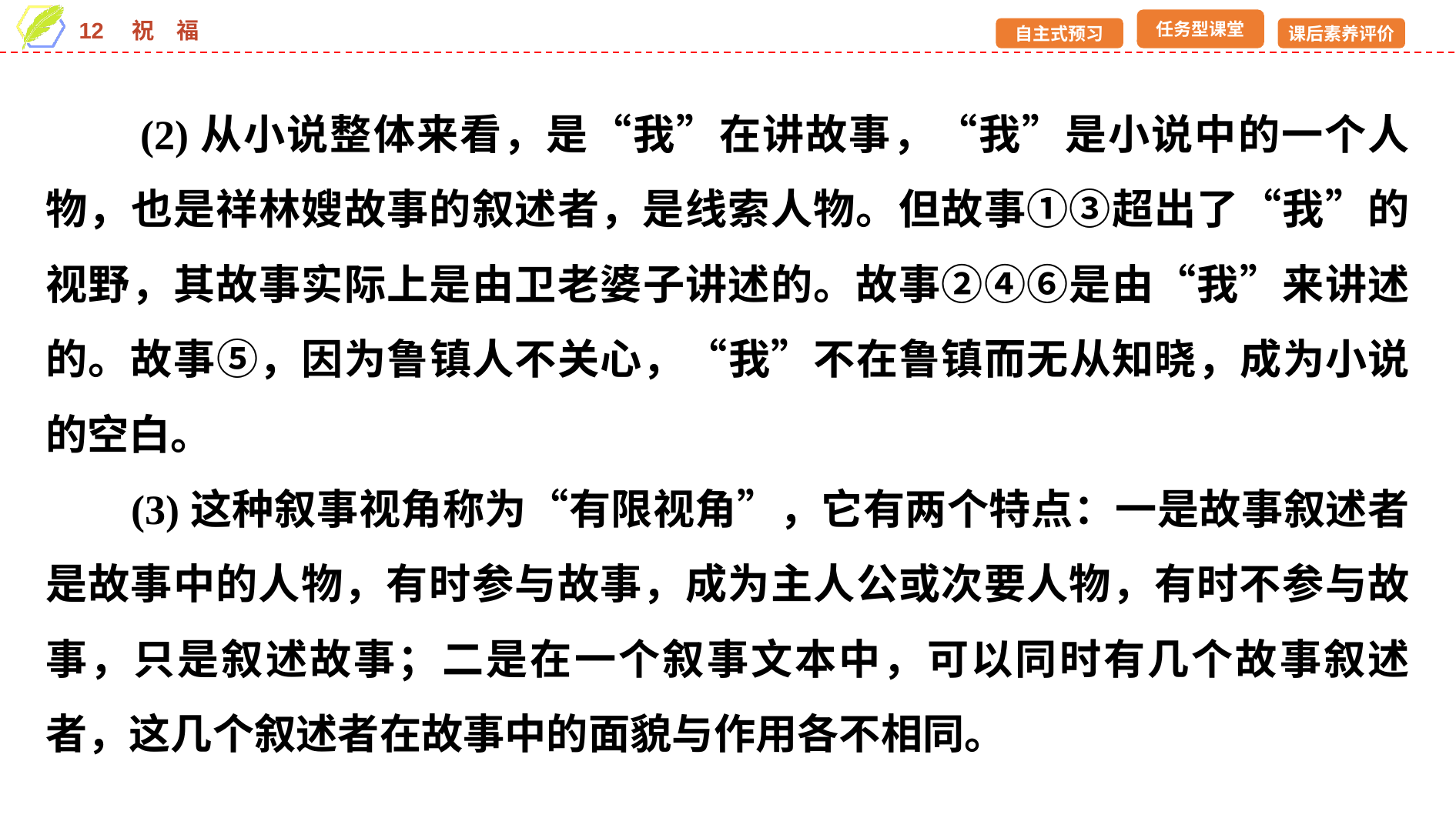

(2)从小说整体来看，是“我”在讲故事，“我”是小说中的一个人物，也是祥林嫂故事的叙述者，是线索人物。但故事①③超出了“我”的视野，其故事实际上是由卫老婆子讲述的。故事②④⑥是由“我”来讲述的。故事⑤，因为鲁镇人不关心，“我”不在鲁镇而无从知晓，成为小说的空白。
        (3)这种叙事视角称为“有限视角”，它有两个特点：一是故事叙述者是故事中的人物，有时参与故事，成为主人公或次要人物，有时不参与故事，只是叙述故事；二是在一个叙事文本中，可以同时有几个故事叙述者，这几个叙述者在故事中的面貌与作用各不相同。